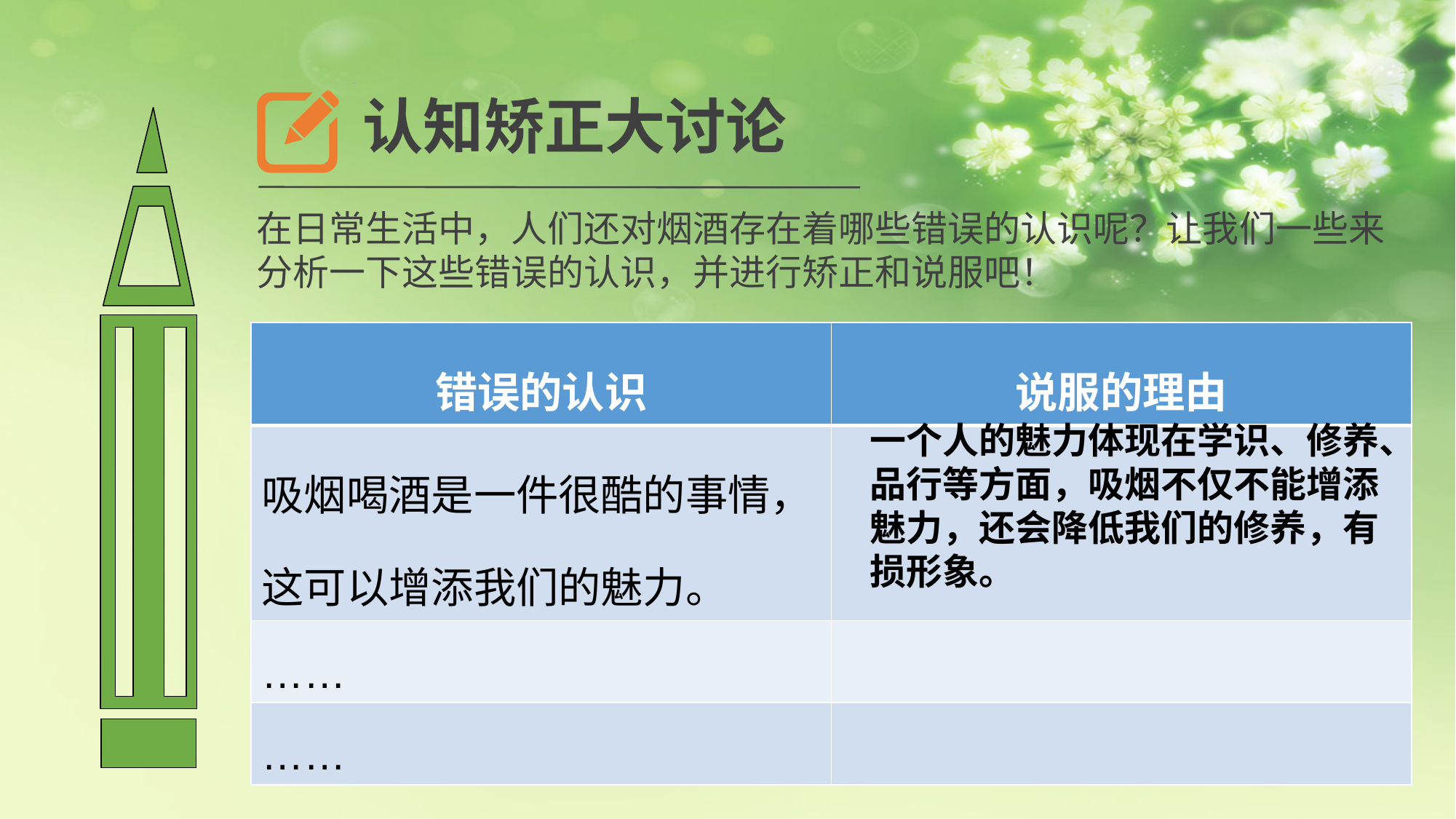

认知矫正大讨论

在日常生活中，人们还对烟酒存在着哪些错误的认识呢？让我们一些来分析一下这些错误的认识，并进行矫正和说服吧！
| 错误的认识 | 说服的理由 |
| --- | --- |
| 吸烟喝酒是一件很酷的事情，这可以增添我们的魅力。 |  |
| …… |  |
| …… |  |
一个人的魅力体现在学识、修养、品行等方面，吸烟不仅不能增添魅力，还会降低我们的修养，有损形象。